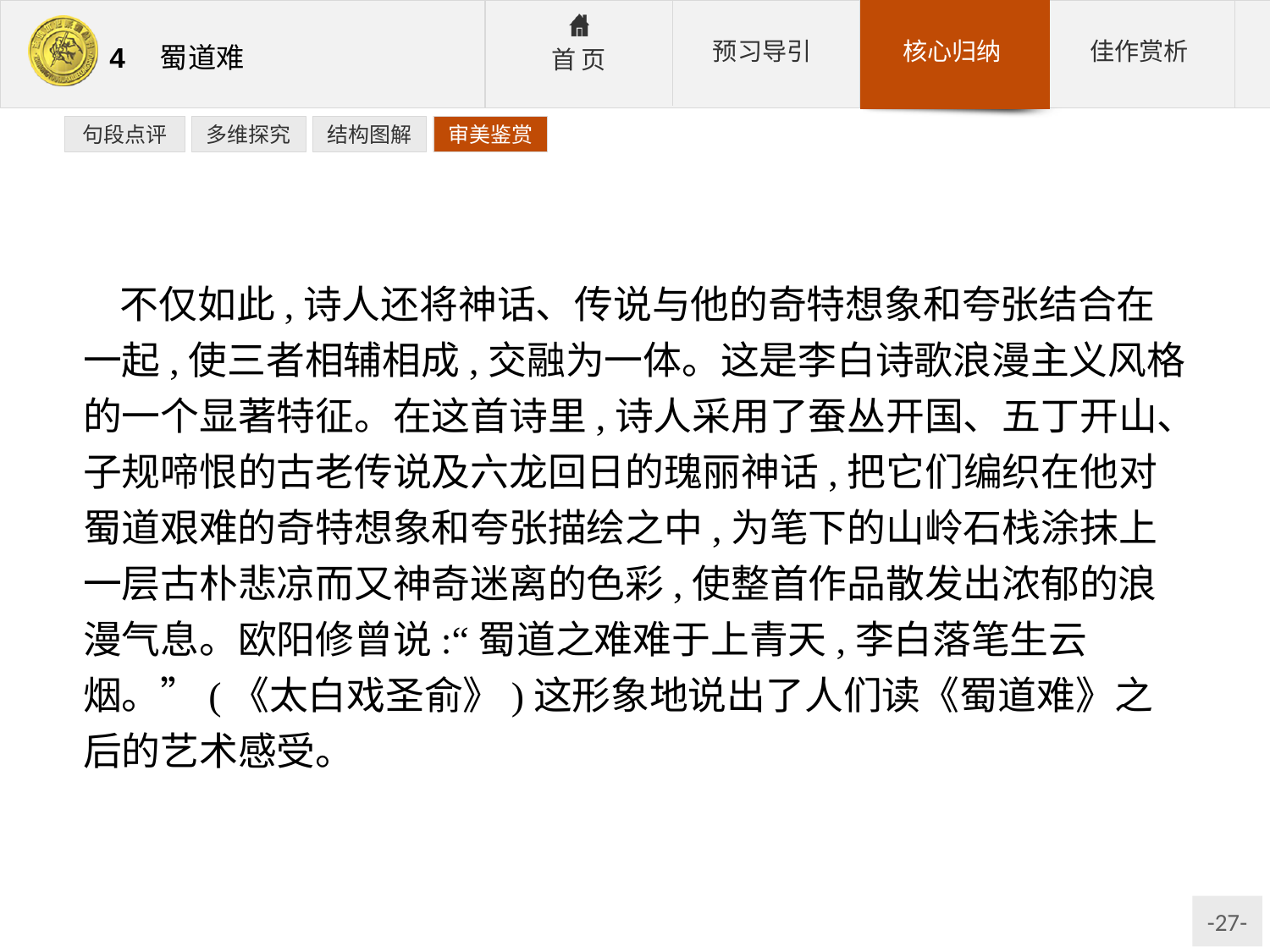

句段点评
多维探究
结构图解
审美鉴赏
不仅如此,诗人还将神话、传说与他的奇特想象和夸张结合在一起,使三者相辅相成,交融为一体。这是李白诗歌浪漫主义风格的一个显著特征。在这首诗里,诗人采用了蚕丛开国、五丁开山、子规啼恨的古老传说及六龙回日的瑰丽神话,把它们编织在他对蜀道艰难的奇特想象和夸张描绘之中,为笔下的山岭石栈涂抹上一层古朴悲凉而又神奇迷离的色彩,使整首作品散发出浓郁的浪漫气息。欧阳修曾说:“蜀道之难难于上青天,李白落笔生云烟。”(《太白戏圣俞》)这形象地说出了人们读《蜀道难》之后的艺术感受。